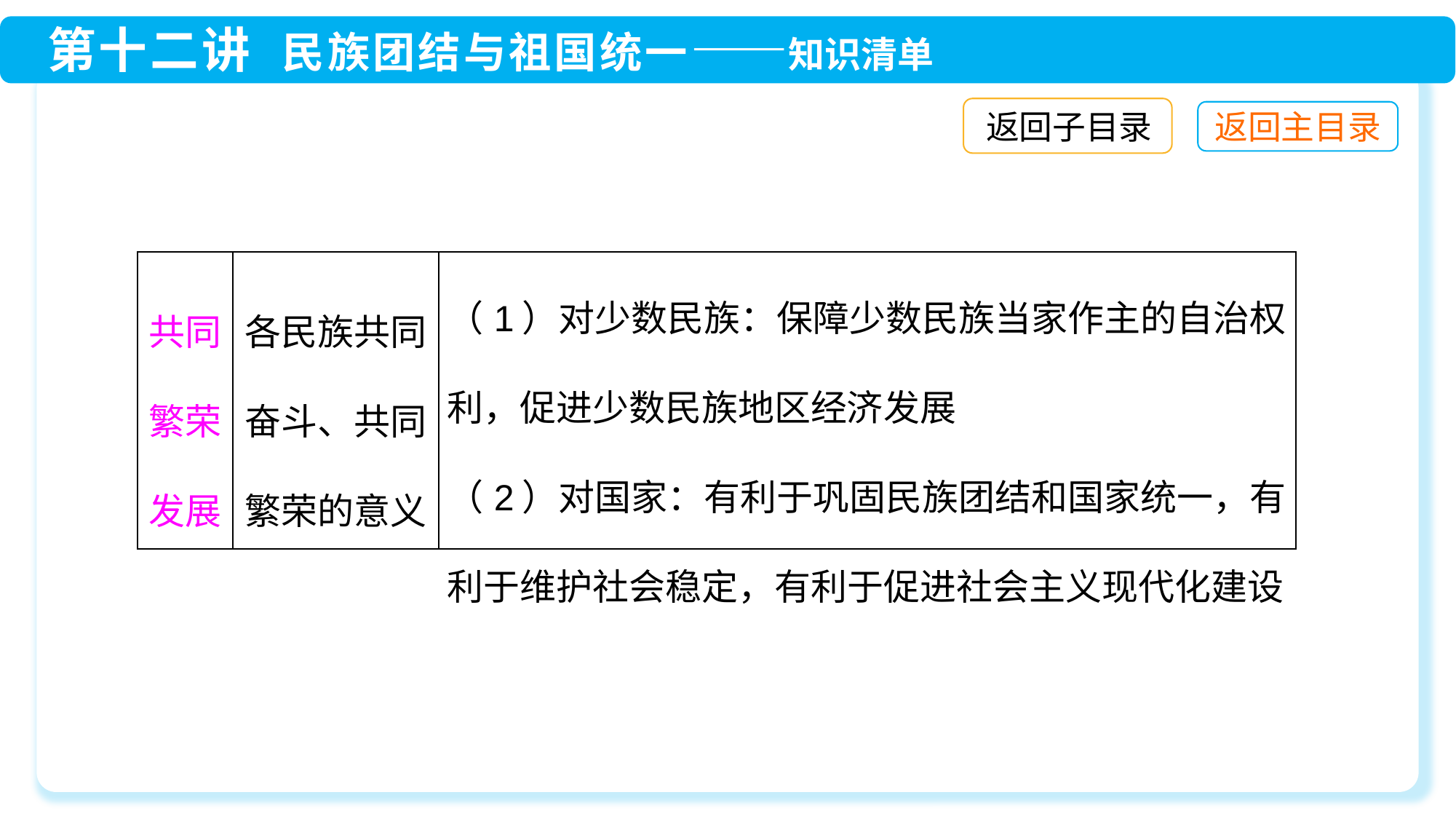

返回子目录
| 共同繁荣发展 | 各民族共同奋斗、共同繁荣的意义 | （1）对少数民族：保障少数民族当家作主的自治权利，促进少数民族地区经济发展 （2）对国家：有利于巩固民族团结和国家统一，有利于维护社会稳定，有利于促进社会主义现代化建设 |
| --- | --- | --- |